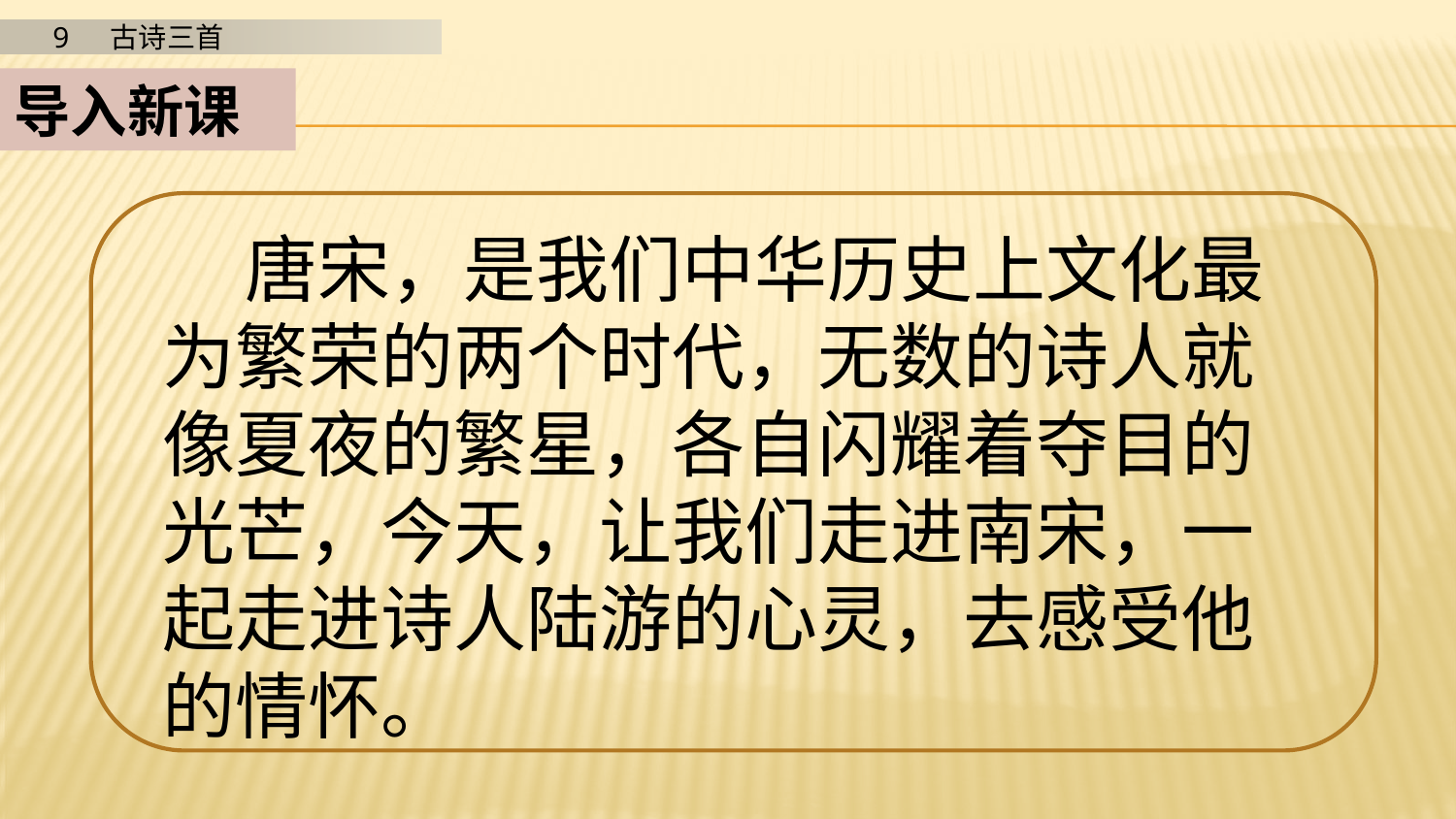

导入新课

    唐宋，是我们中华历史上文化最为繁荣的两个时代，无数的诗人就像夏夜的繁星，各自闪耀着夺目的光芒，今天，让我们走进南宋，一起走进诗人陆游的心灵，去感受他的情怀。